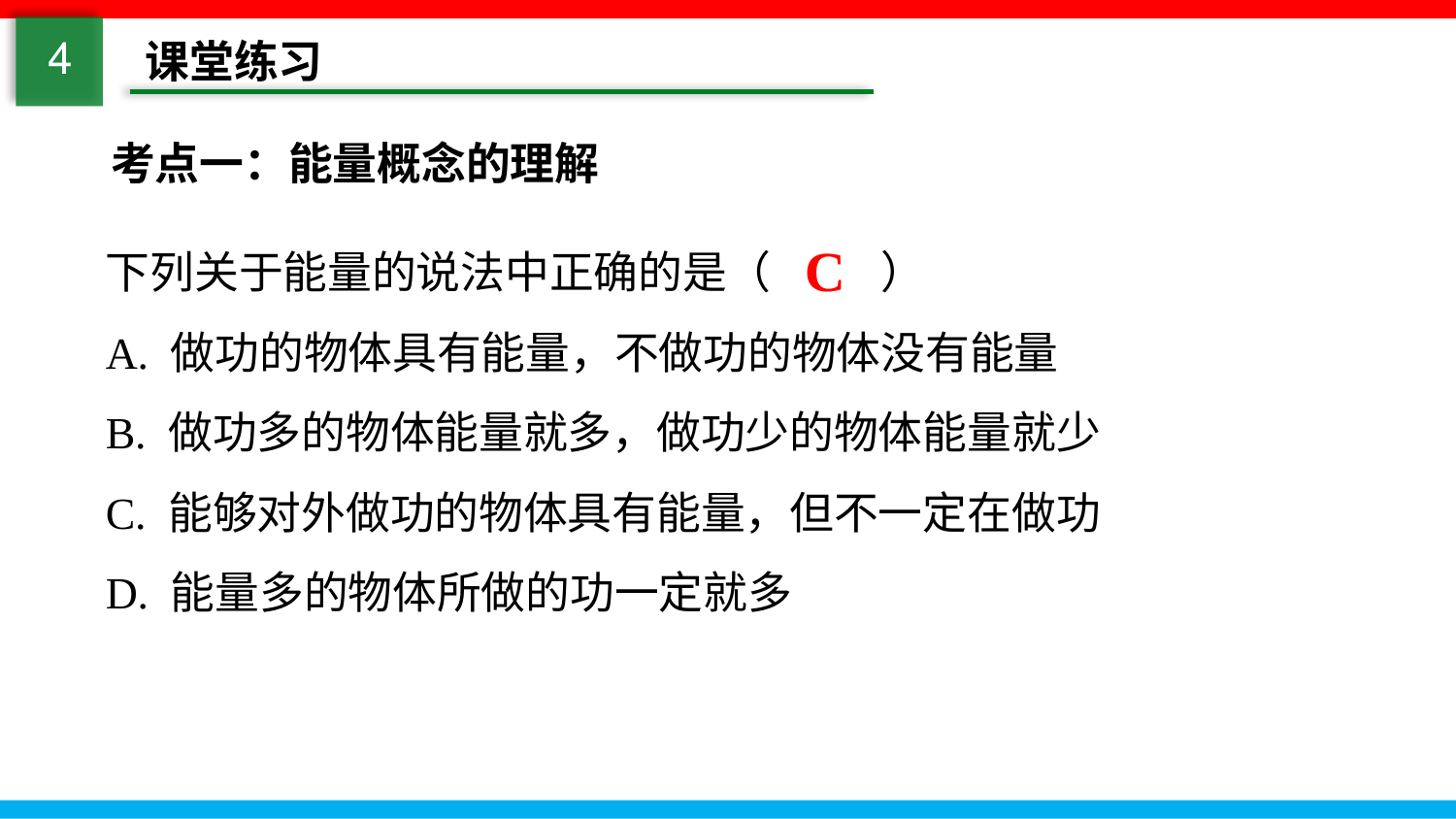

4
课堂练习
考点一：能量概念的理解
下列关于能量的说法中正确的是（           ）
A. 做功的物体具有能量，不做功的物体没有能量
B. 做功多的物体能量就多，做功少的物体能量就少
C. 能够对外做功的物体具有能量，但不一定在做功
D. 能量多的物体所做的功一定就多
C